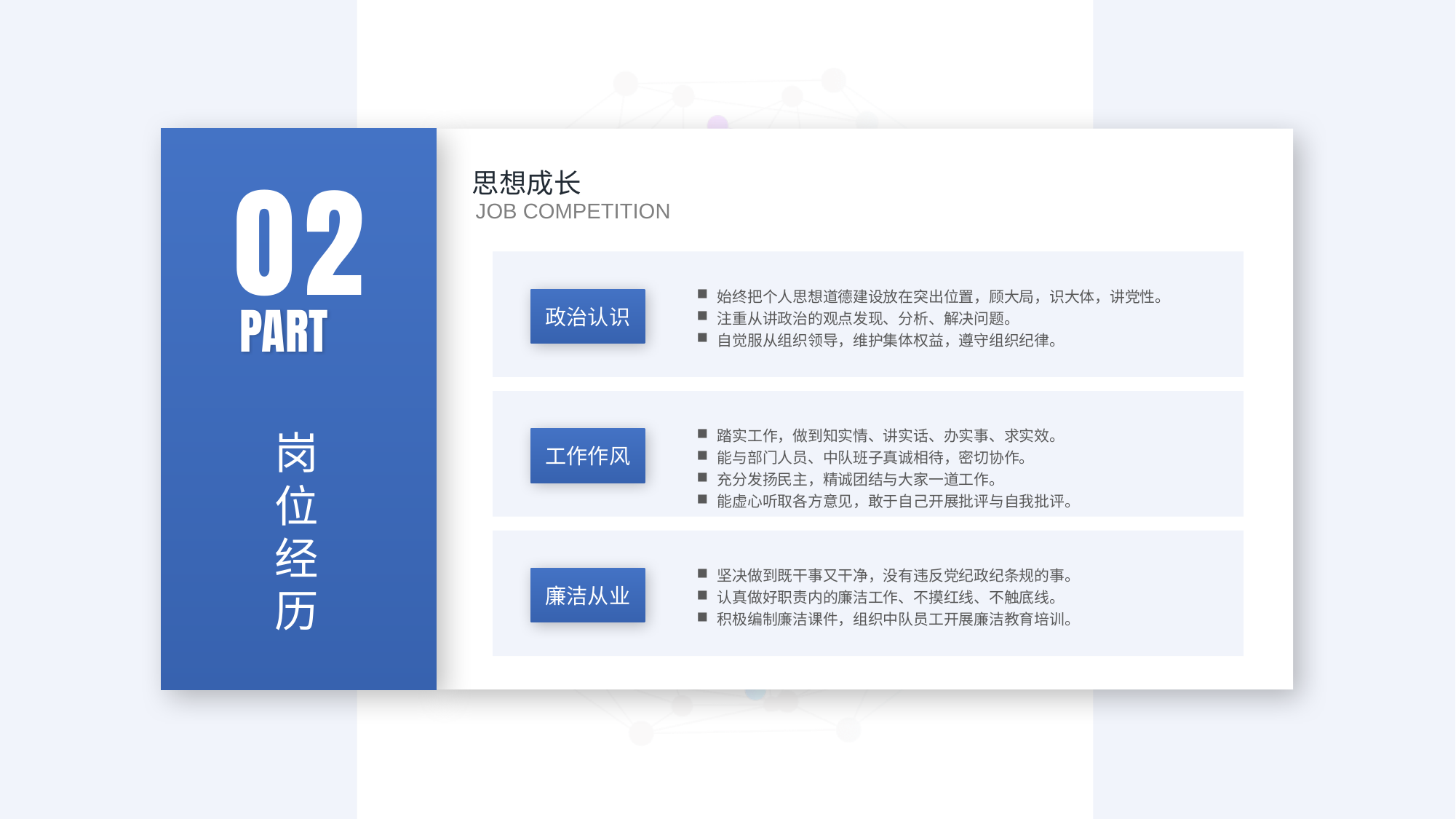

思想成长
JOB COMPETITION

始终把个人思想道德建设放在突出位置，顾大局，识大体，讲党性。
注重从讲政治的观点发现、分析、解决问题。
自觉服从组织领导，维护集体权益，遵守组织纪律。
政治认识

踏实工作，做到知实情、讲实话、办实事、求实效。
能与部门人员、中队班子真诚相待，密切协作。
充分发扬民主，精诚团结与大家一道工作。
能虚心听取各方意见，敢于自己开展批评与自我批评。
工作作风

坚决做到既干事又干净，没有违反党纪政纪条规的事。
认真做好职责内的廉洁工作、不摸红线、不触底线。
积极编制廉洁课件，组织中队员工开展廉洁教育培训。
廉洁从业